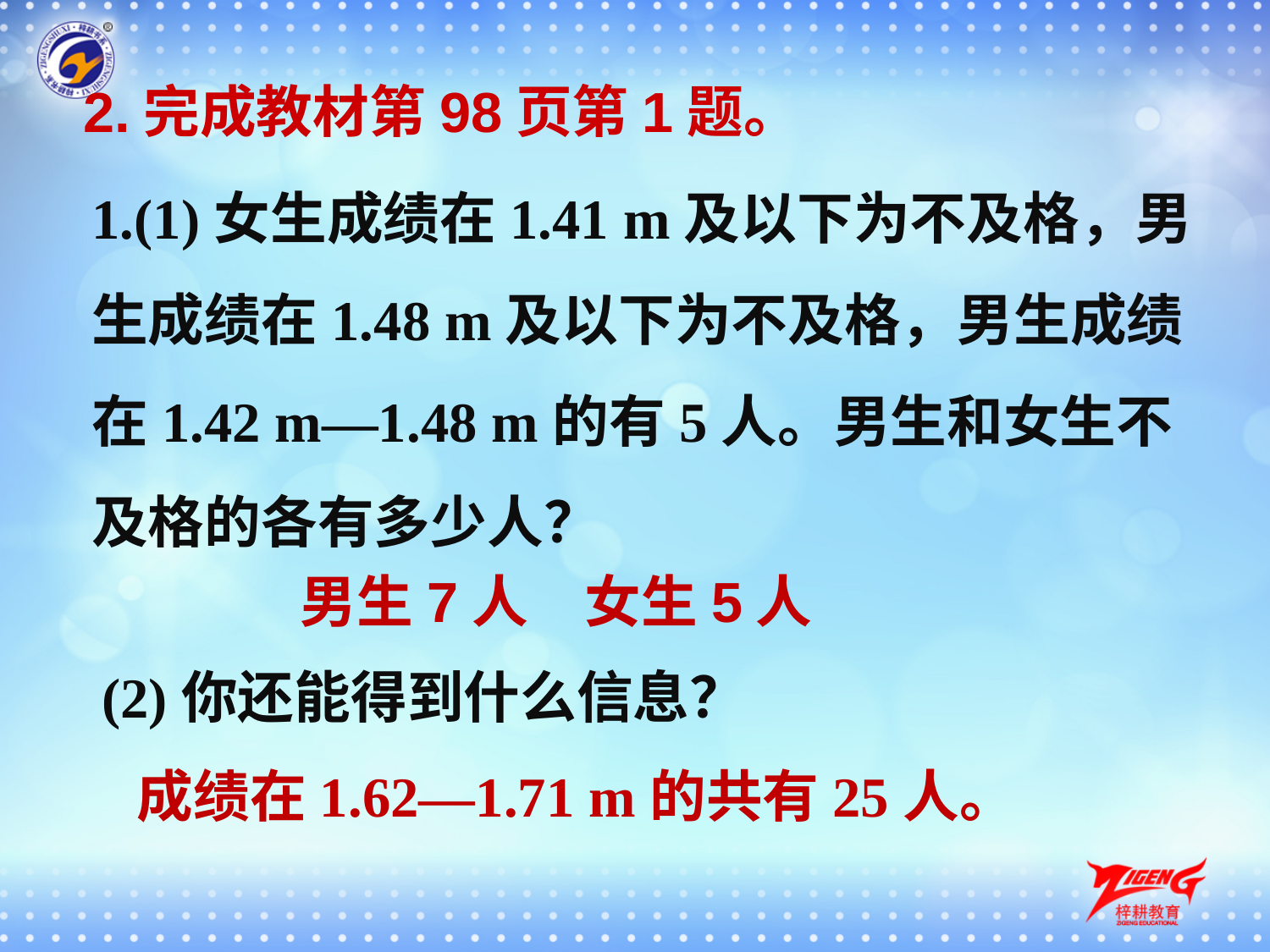

2.完成教材第98页第1题。
1.(1)女生成绩在1.41 m及以下为不及格，男生成绩在1.48 m及以下为不及格，男生成绩在1.42 m—1.48 m的有5人。男生和女生不及格的各有多少人？
男生7人　女生5人
(2)你还能得到什么信息？
成绩在1.62—1.71 m的共有25人。